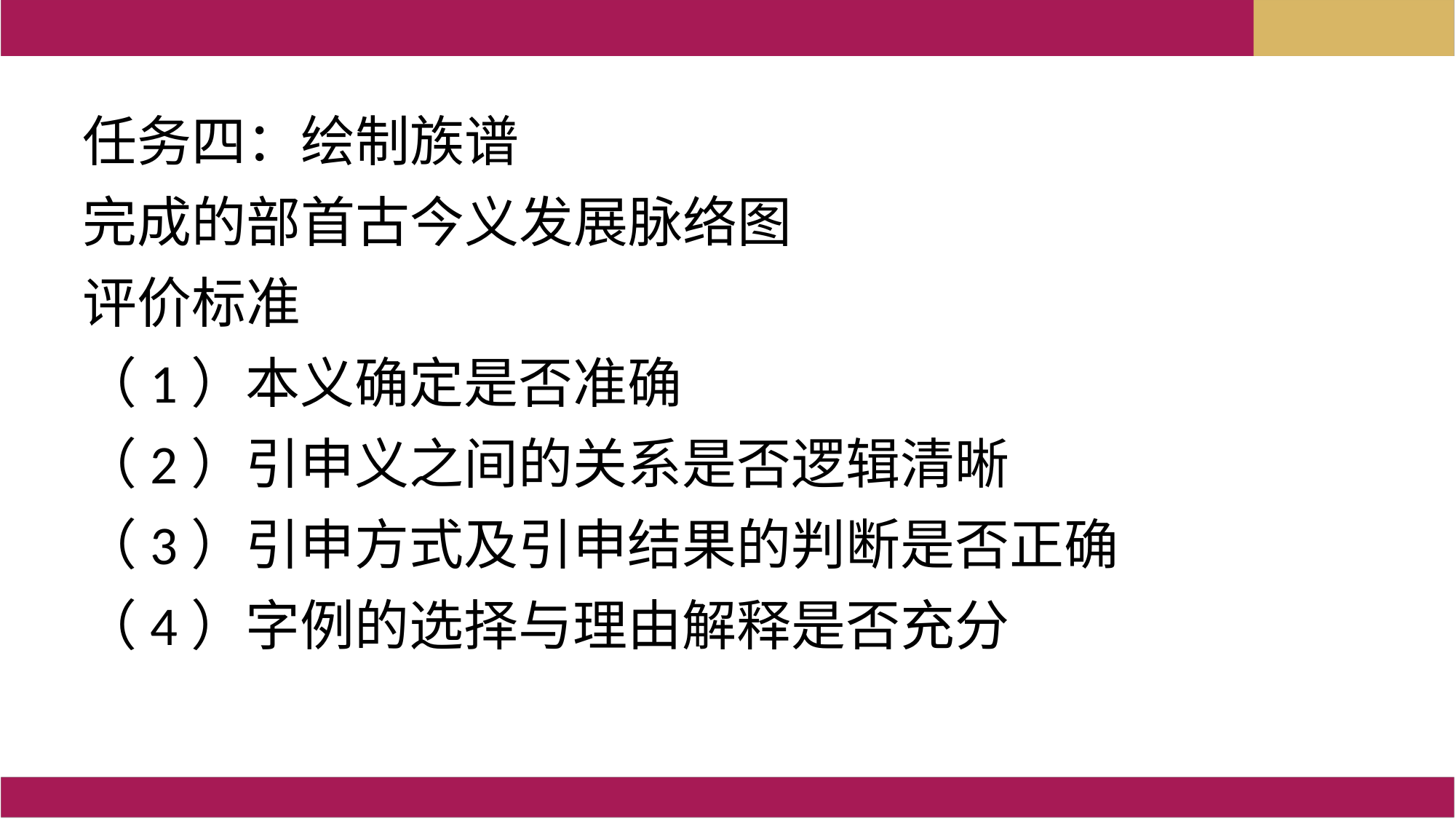

任务四：绘制族谱
完成的部首古今义发展脉络图
评价标准
（1）本义确定是否准确
（2）引申义之间的关系是否逻辑清晰
（3）引申方式及引申结果的判断是否正确
（4）字例的选择与理由解释是否充分